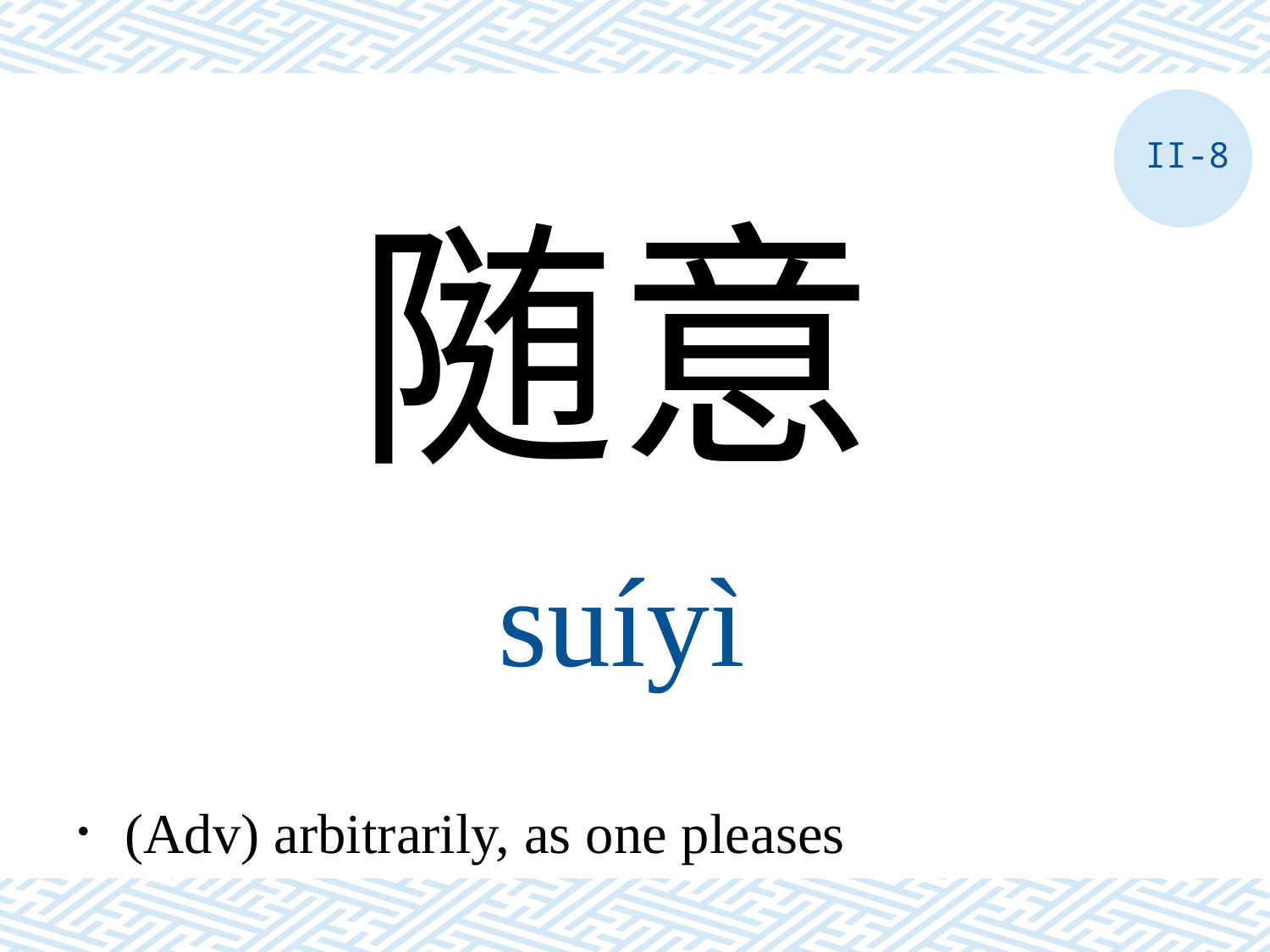

II-8

随意
suíyì
．(Adv) arbitrarily, as one pleases